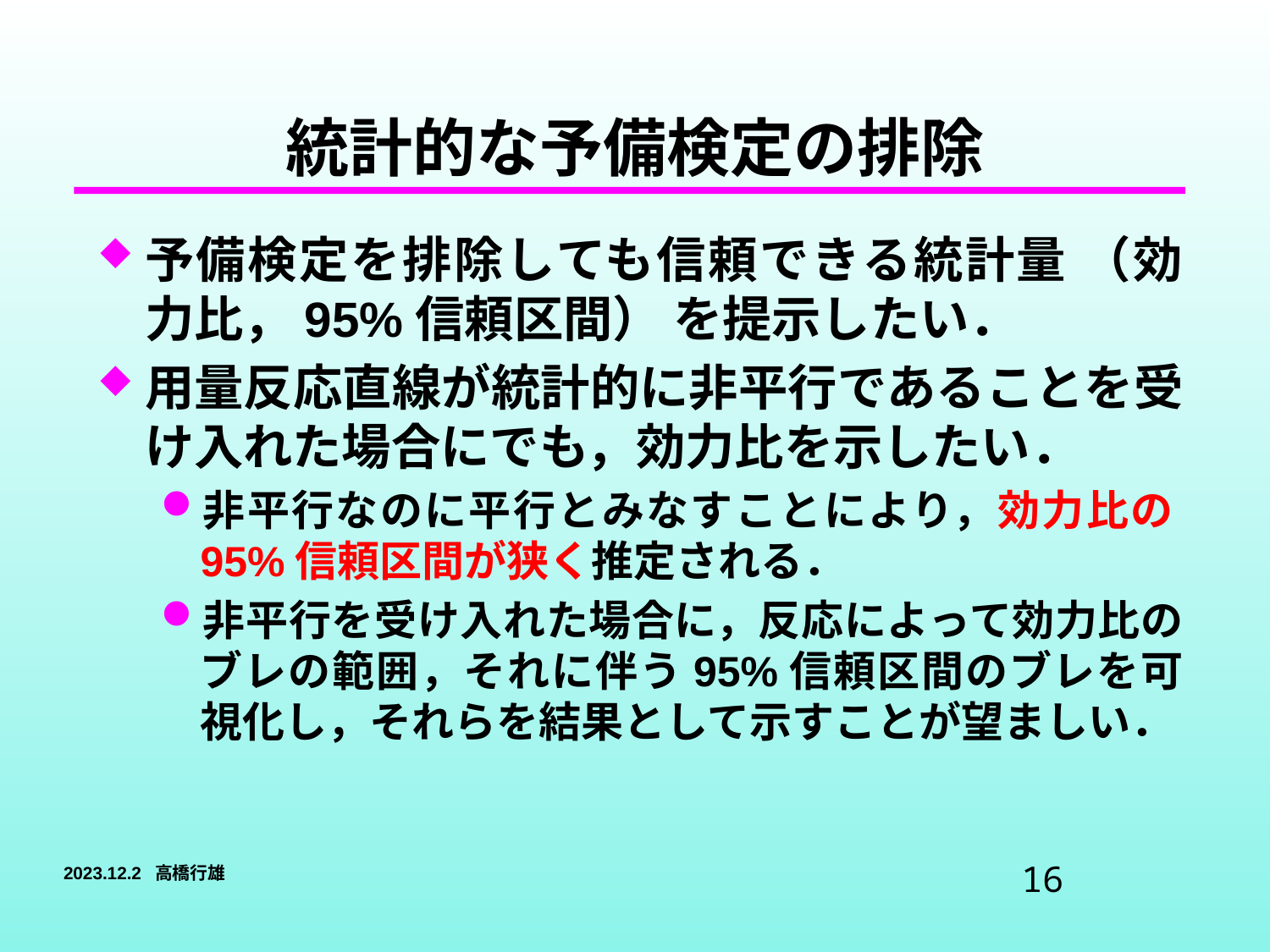

# 統計的な予備検定の排除
予備検定を排除しても信頼できる統計量 （効力比，95%信頼区間） を提示したい．
用量反応直線が統計的に非平行であることを受け入れた場合にでも，効力比を示したい．
非平行なのに平行とみなすことにより，効力比の95%信頼区間が狭く推定される．
非平行を受け入れた場合に，反応によって効力比のブレの範囲，それに伴う95%信頼区間のブレを可視化し，それらを結果として示すことが望ましい．